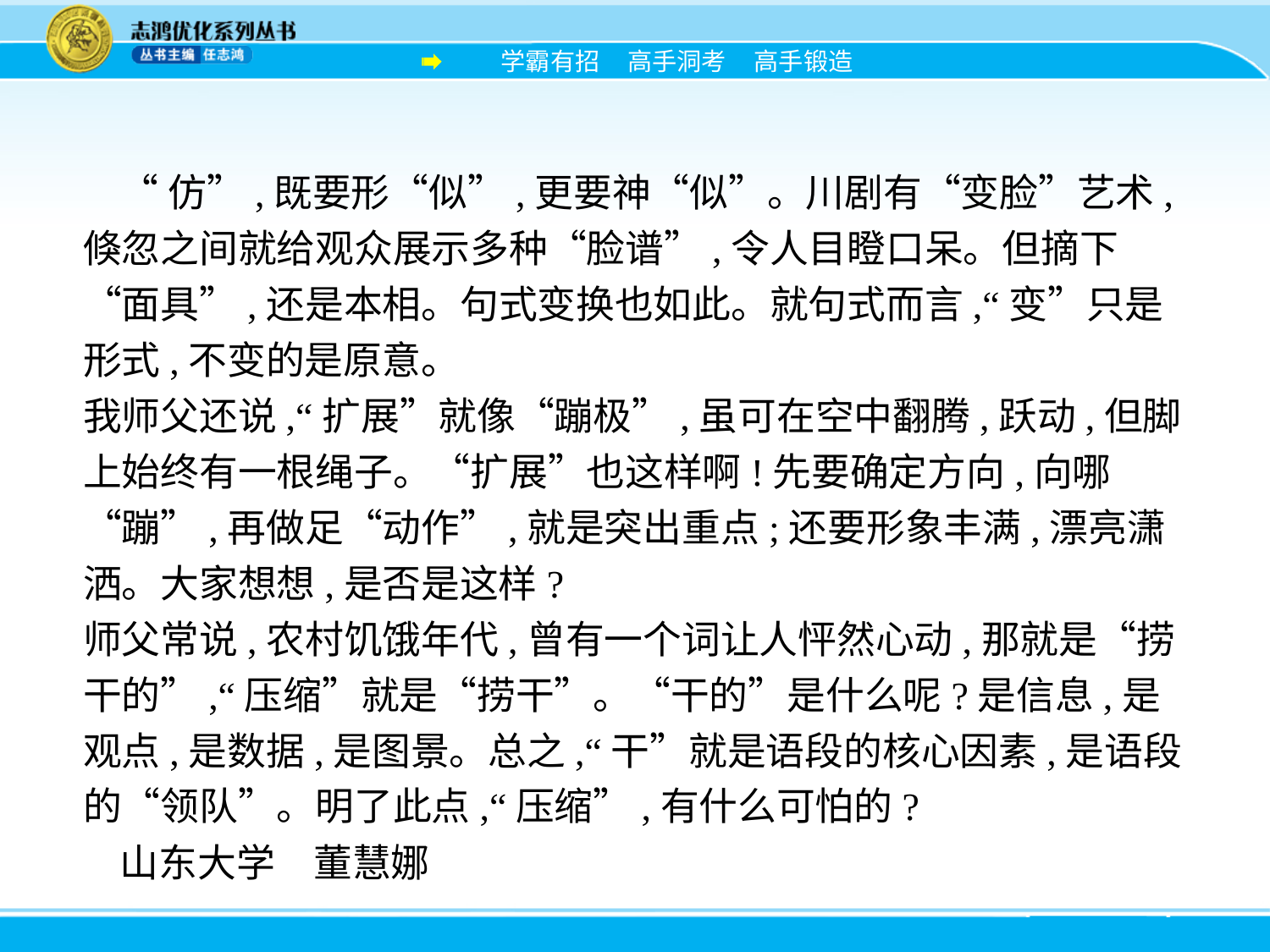

“仿”,既要形“似”,更要神“似”。川剧有“变脸”艺术,倏忽之间就给观众展示多种“脸谱”,令人目瞪口呆。但摘下“面具”,还是本相。句式变换也如此。就句式而言,“变”只是形式,不变的是原意。
我师父还说,“扩展”就像“蹦极”,虽可在空中翻腾,跃动,但脚上始终有一根绳子。“扩展”也这样啊!先要确定方向,向哪“蹦”,再做足“动作”,就是突出重点;还要形象丰满,漂亮潇洒。大家想想,是否是这样?
师父常说,农村饥饿年代,曾有一个词让人怦然心动,那就是“捞干的”,“压缩”就是“捞干”。“干的”是什么呢?是信息,是观点,是数据,是图景。总之,“干”就是语段的核心因素,是语段的“领队”。明了此点,“压缩”,有什么可怕的?
山东大学　董慧娜